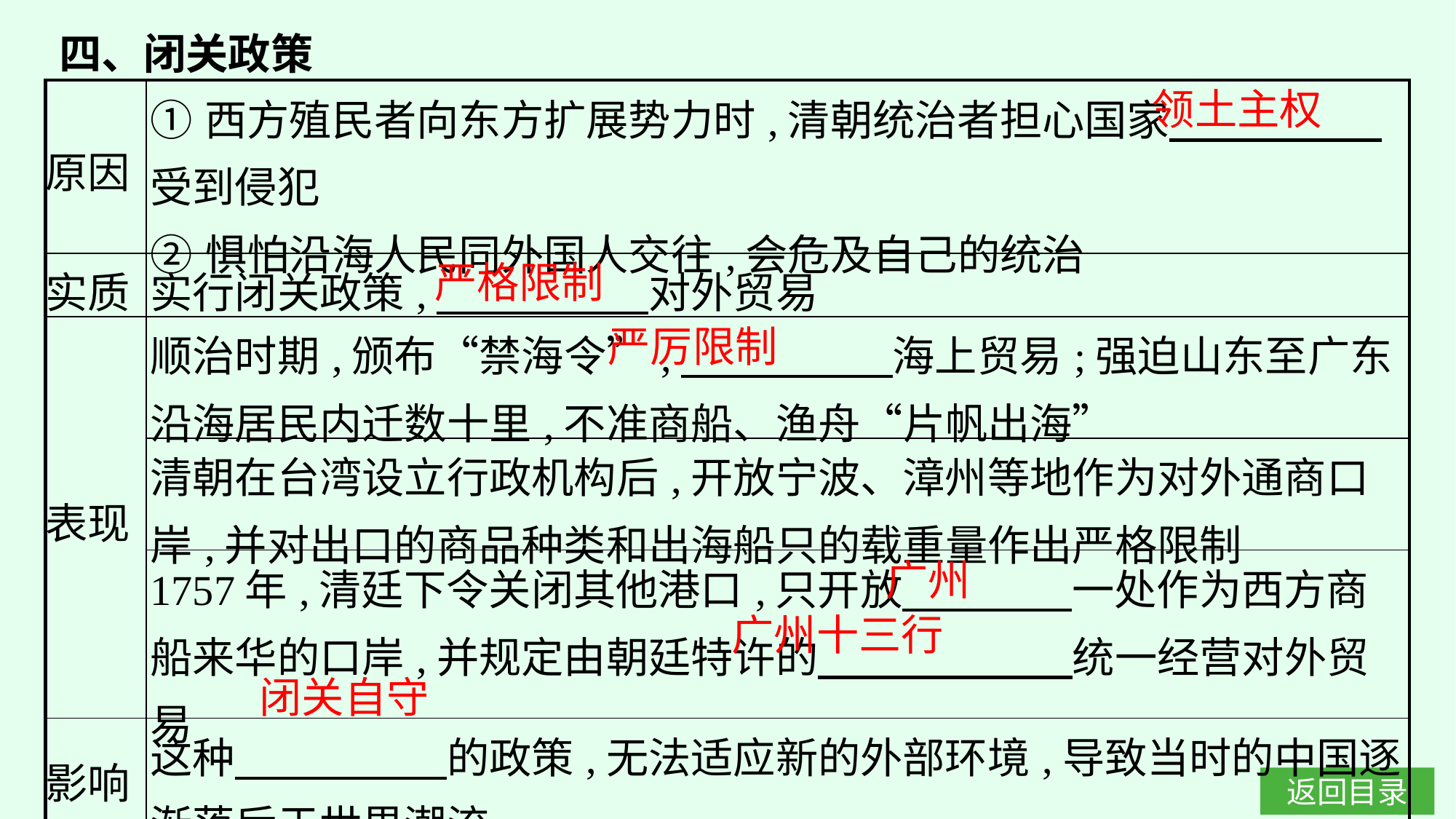

四、闭关政策
领土主权
| 原因 | ①西方殖民者向东方扩展势力时,清朝统治者担心国家　　　　　受到侵犯  ②惧怕沿海人民同外国人交往,会危及自己的统治 |
| --- | --- |
| 实质 | 实行闭关政策,　　　　　对外贸易 |
| 表现 | 顺治时期,颁布“禁海令”,　　　　　海上贸易;强迫山东至广东沿海居民内迁数十里,不准商船、渔舟“片帆出海” |
|  | 清朝在台湾设立行政机构后,开放宁波、漳州等地作为对外通商口岸,并对出口的商品种类和出海船只的载重量作出严格限制 |
|  | 1757年,清廷下令关闭其他港口,只开放　　　　一处作为西方商船来华的口岸,并规定由朝廷特许的　　　　　　统一经营对外贸易 |
| 影响 | 这种　　　　　的政策,无法适应新的外部环境,导致当时的中国逐渐落后于世界潮流 |
严格限制
严厉限制
广州
广州十三行
闭关自守